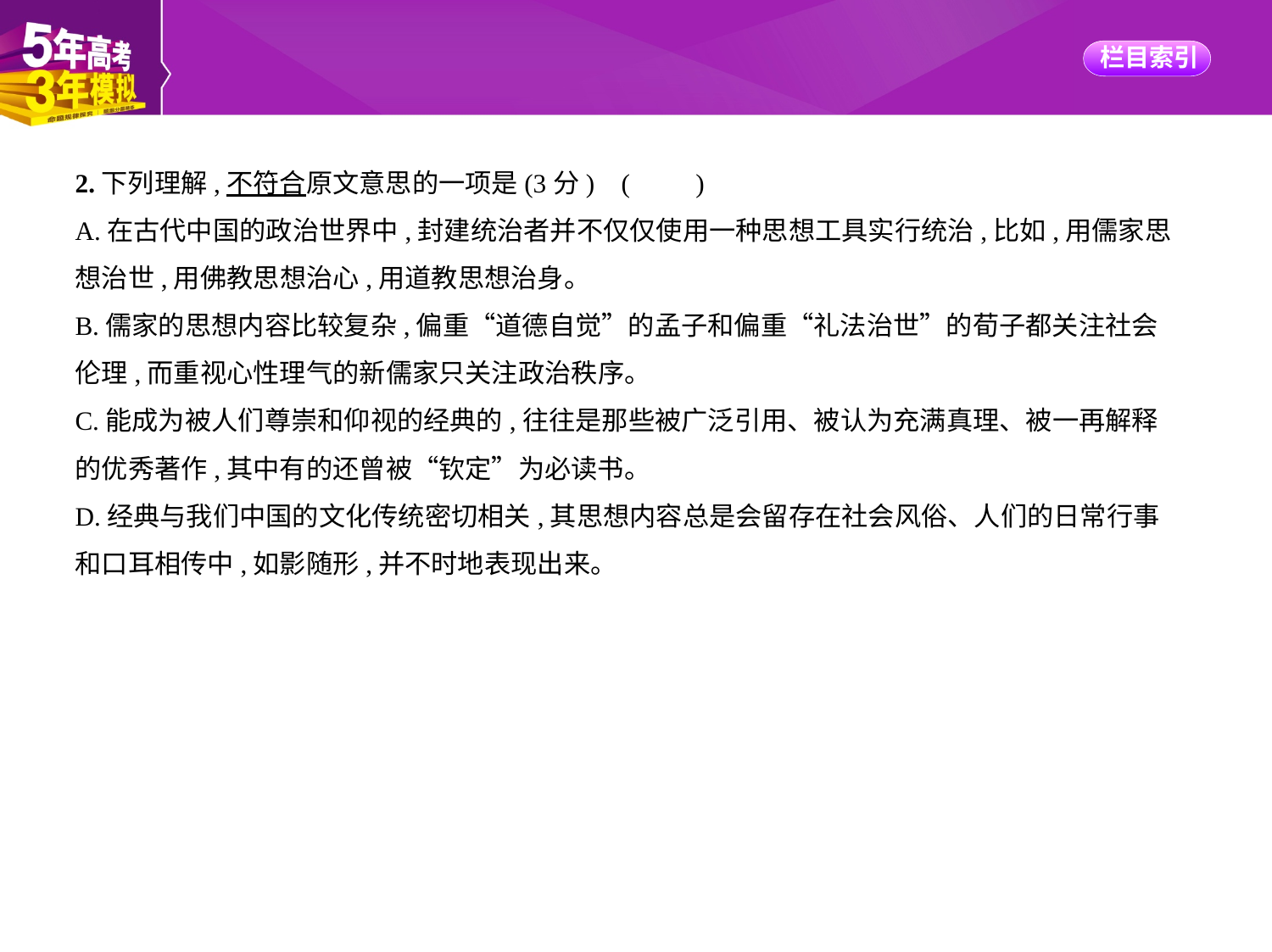

2.下列理解,不符合原文意思的一项是(3分) (　　)
A.在古代中国的政治世界中,封建统治者并不仅仅使用一种思想工具实行统治,比如,用儒家思
想治世,用佛教思想治心,用道教思想治身。
B.儒家的思想内容比较复杂,偏重“道德自觉”的孟子和偏重“礼法治世”的荀子都关注社会
伦理,而重视心性理气的新儒家只关注政治秩序。
C.能成为被人们尊崇和仰视的经典的,往往是那些被广泛引用、被认为充满真理、被一再解释
的优秀著作,其中有的还曾被“钦定”为必读书。
D.经典与我们中国的文化传统密切相关,其思想内容总是会留存在社会风俗、人们的日常行事
和口耳相传中,如影随形,并不时地表现出来。